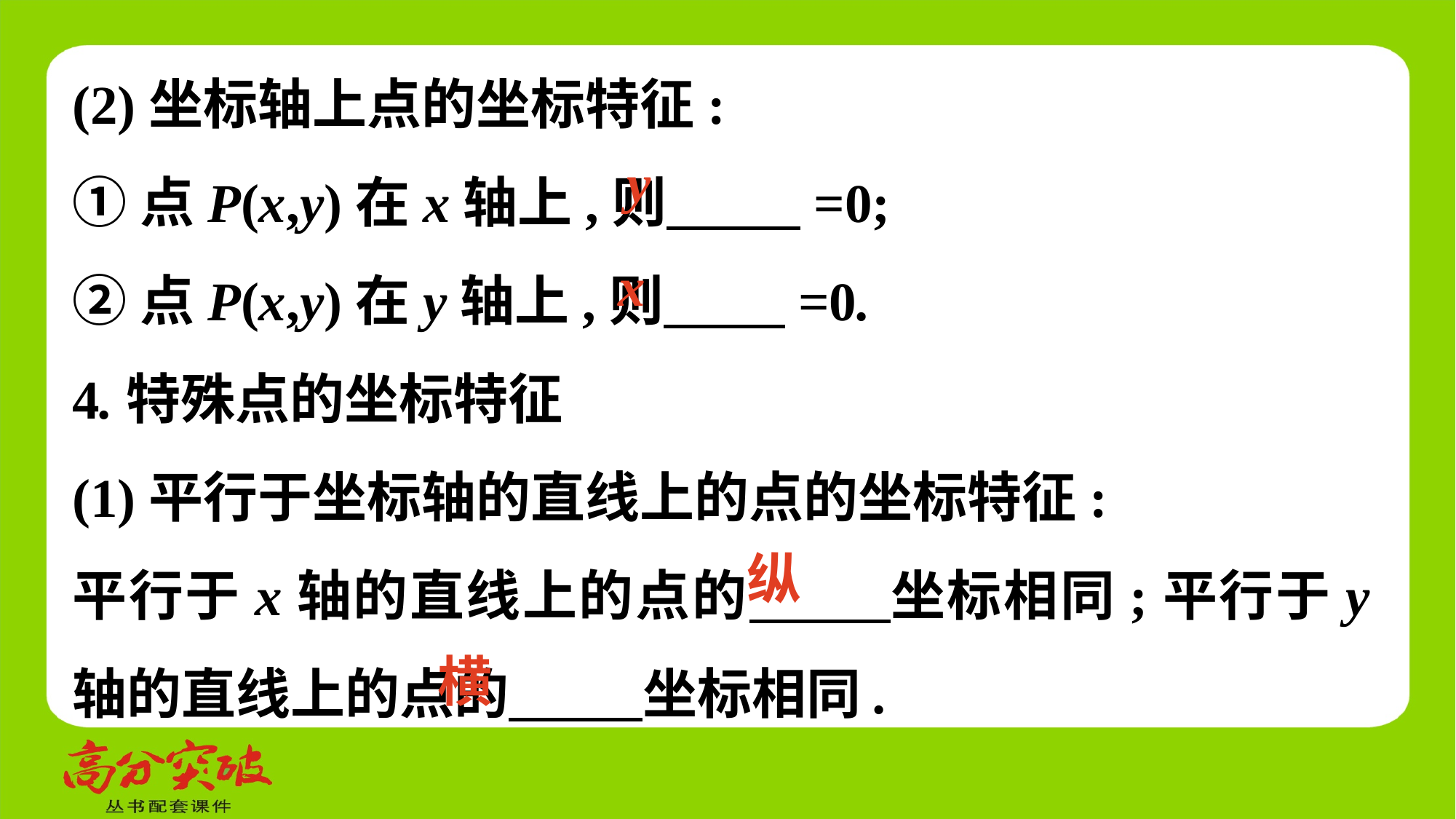

(2)坐标轴上点的坐标特征:
①点P(x,y)在x轴上,则　  　=0;
②点P(x,y)在y轴上,则　 　=0.
4.特殊点的坐标特征
(1)平行于坐标轴的直线上的点的坐标特征:
平行于x轴的直线上的点的　  　坐标相同;平行于y轴的直线上的点的　  　坐标相同.
y
x
纵
横